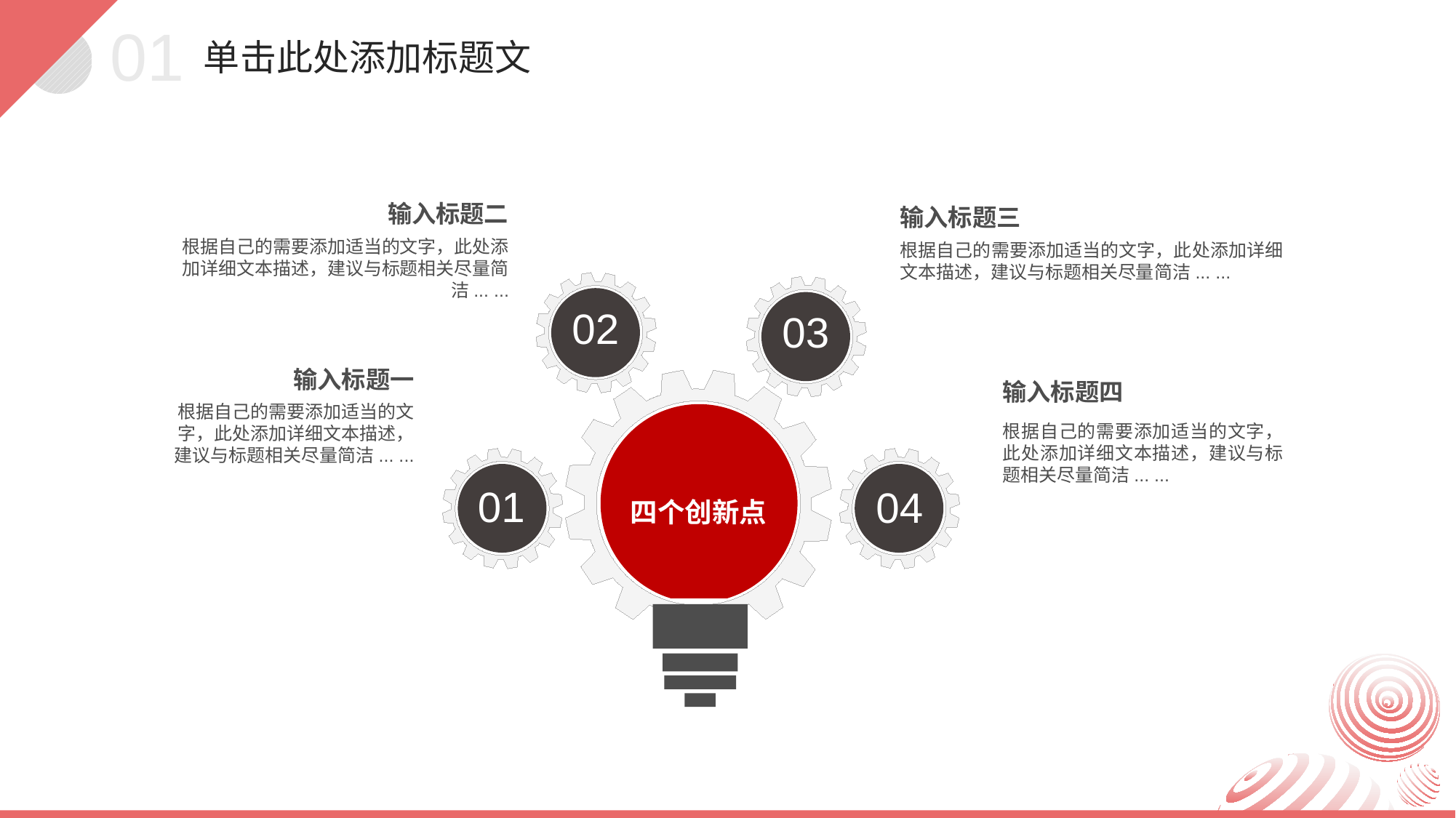

01
单击此处添加标题文
输入标题二
根据自己的需要添加适当的文字，此处添加详细文本描述，建议与标题相关尽量简洁... ...
输入标题三
根据自己的需要添加适当的文字，此处添加详细文本描述，建议与标题相关尽量简洁... ...

02
03

四个创新点
01
04

输入标题一
根据自己的需要添加适当的文字，此处添加详细文本描述，建议与标题相关尽量简洁... ...
输入标题四
根据自己的需要添加适当的文字，此处添加详细文本描述，建议与标题相关尽量简洁... ...